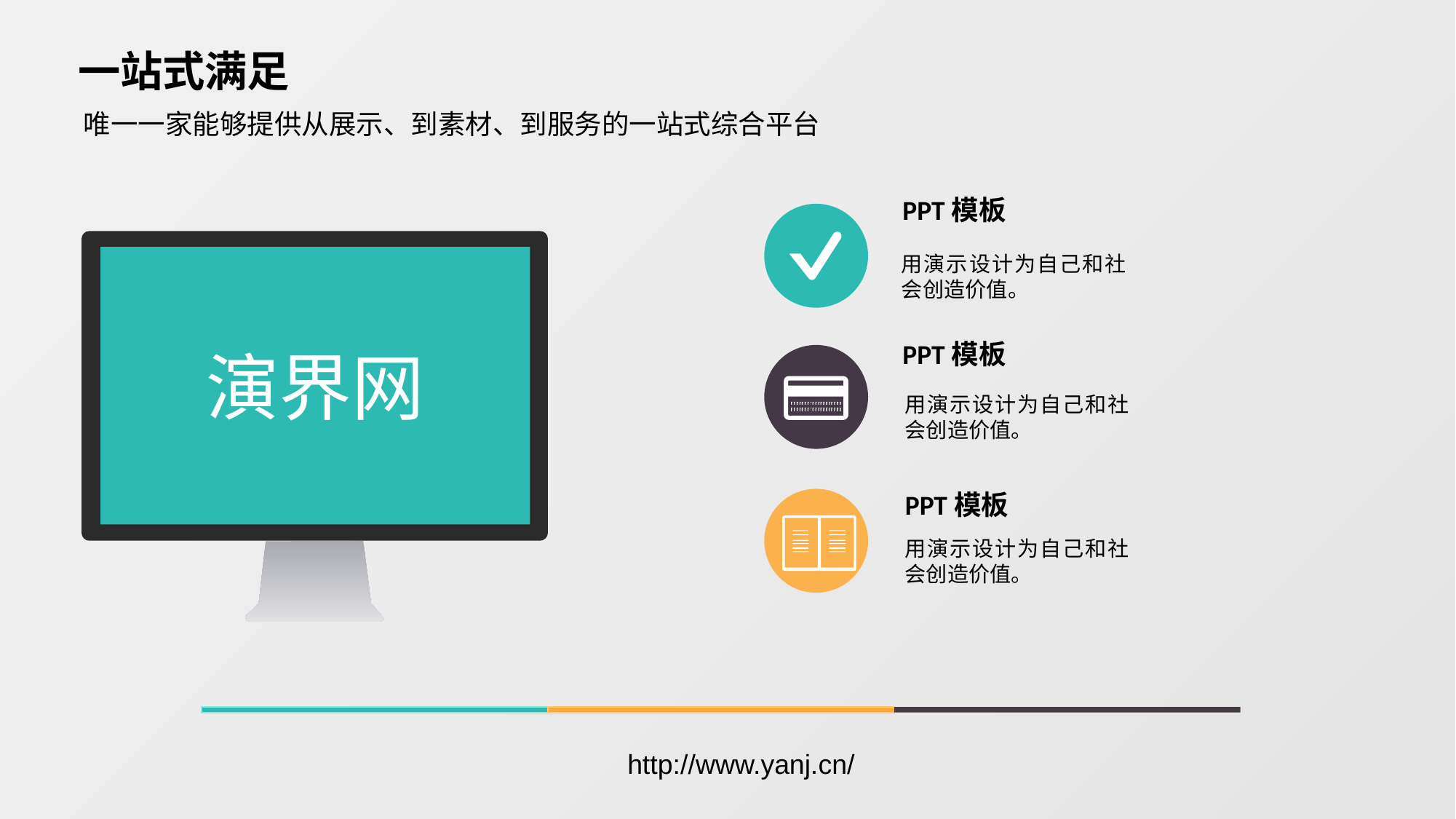

一站式满足
唯一一家能够提供从展示、到素材、到服务的一站式综合平台
PPT模板

演界网

用演示设计为自己和社会创造价值。
PPT模板

用演示设计为自己和社会创造价值。
PPT模板

用演示设计为自己和社会创造价值。

http://www.yanj.cn/